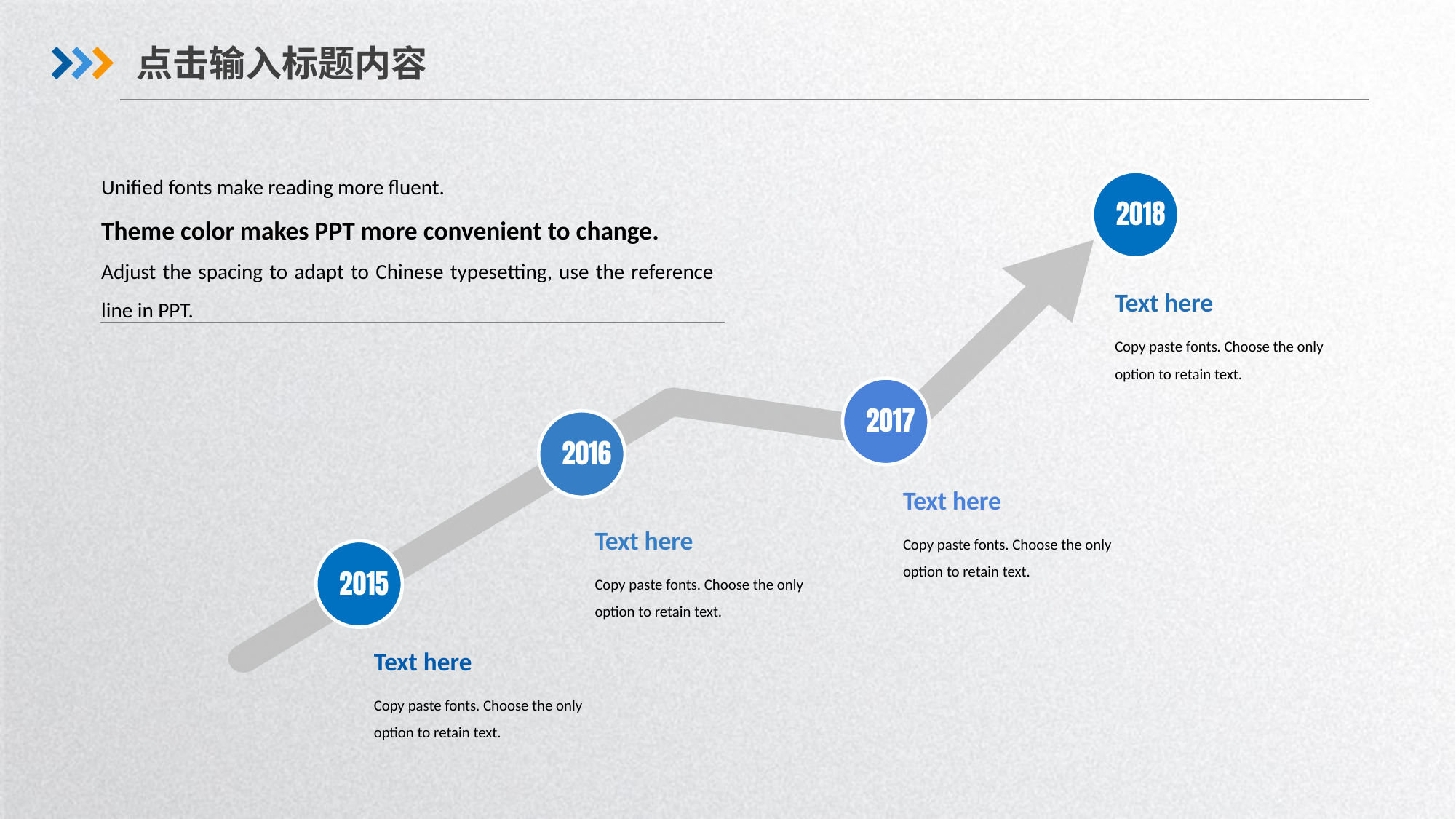

点击输入标题内容

Unified fonts make reading more fluent.
Theme color makes PPT more convenient to change.
Adjust the spacing to adapt to Chinese typesetting, use the reference line in PPT.

2018
Text here
Copy paste fonts. Choose the only option to retain text.

2017
2016
Text here
Copy paste fonts. Choose the only option to retain text.
Text here
Copy paste fonts. Choose the only option to retain text.
2015
Text here
Copy paste fonts. Choose the only option to retain text.